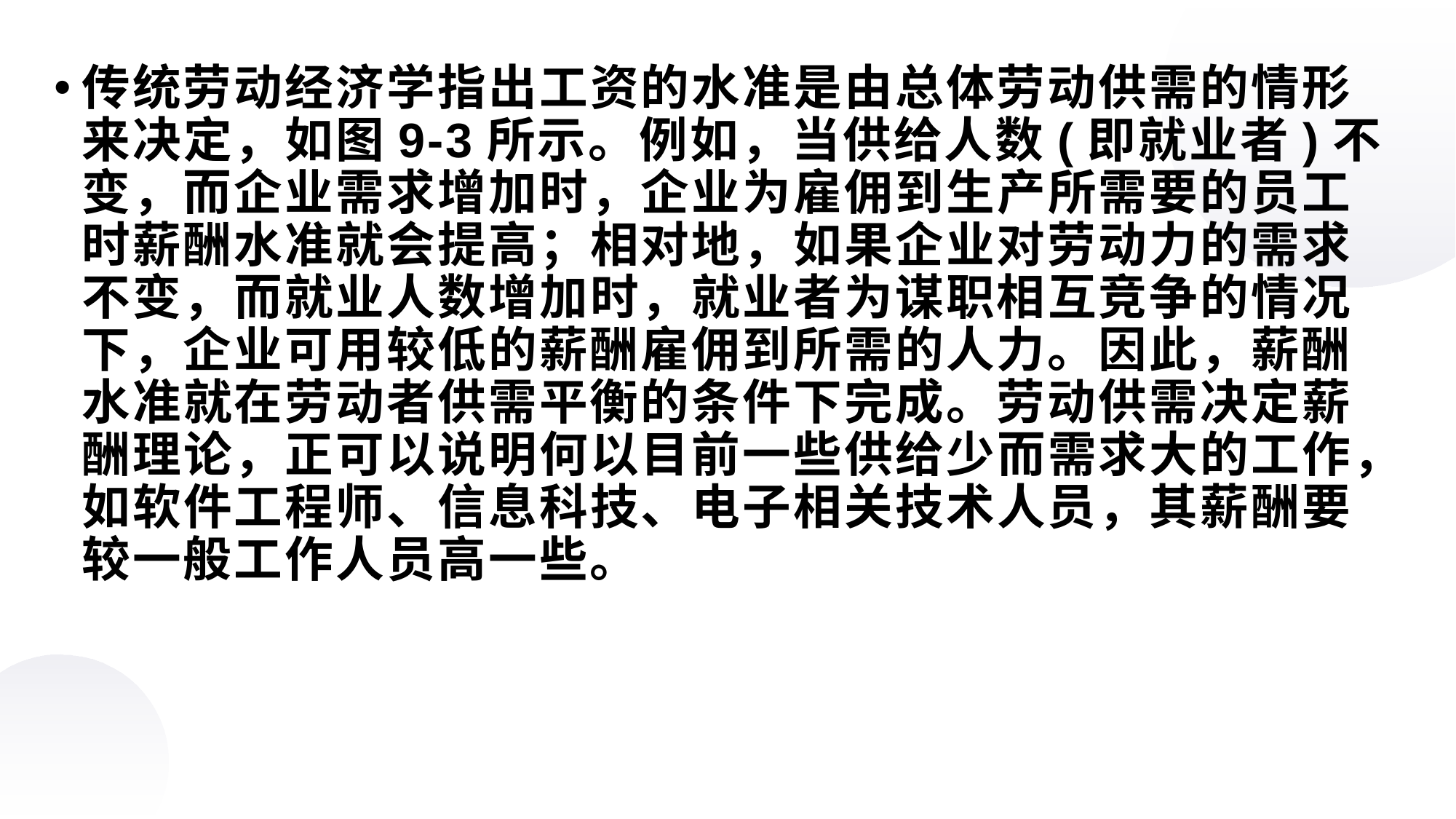

传统劳动经济学指出工资的水准是由总体劳动供需的情形来决定，如图9-3所示。例如，当供给人数(即就业者)不变，而企业需求增加时，企业为雇佣到生产所需要的员工时薪酬水准就会提高；相对地，如果企业对劳动力的需求不变，而就业人数增加时，就业者为谋职相互竞争的情况下，企业可用较低的薪酬雇佣到所需的人力。因此，薪酬水准就在劳动者供需平衡的条件下完成。劳动供需决定薪酬理论，正可以说明何以目前一些供给少而需求大的工作，如软件工程师、信息科技、电子相关技术人员，其薪酬要较一般工作人员高一些。